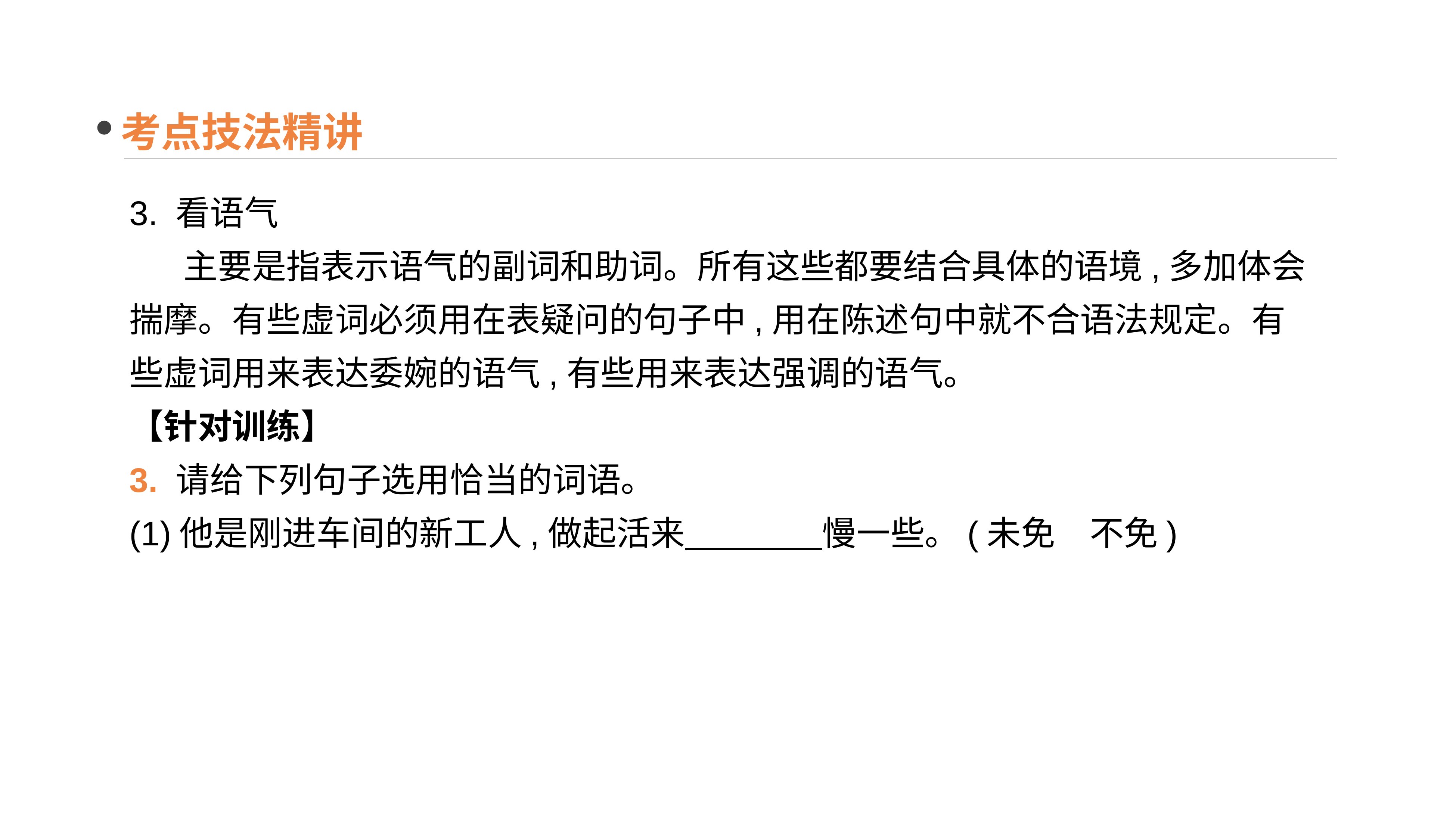

考点技法精讲

3. 看语气
      主要是指表示语气的副词和助词。所有这些都要结合具体的语境,多加体会揣摩。有些虚词必须用在表疑问的句子中,用在陈述句中就不合语法规定。有些虚词用来表达委婉的语气,有些用来表达强调的语气。
【针对训练】
3. 请给下列句子选用恰当的词语。
(1)他是刚进车间的新工人,做起活来　　　　慢一些。(未免　不免)